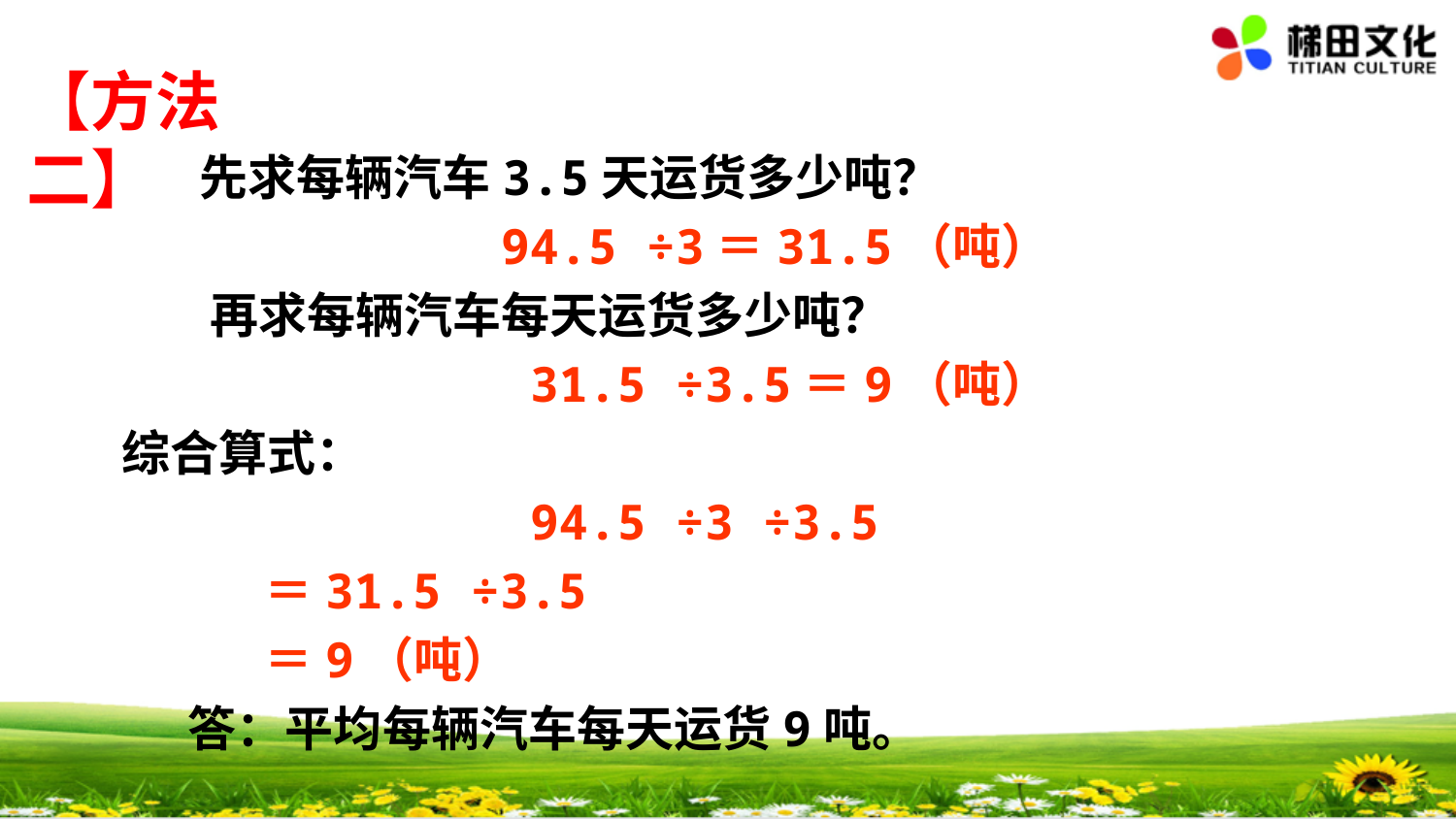

【方法二】
      先求每辆汽车3.5天运货多少吨？
             94.5 ÷3＝31.5（吨）
       再求每辆汽车每天运货多少吨？
              31.5 ÷3.5＝9（吨）
综合算式：
              94.5 ÷3 ÷3.5
            ＝31.5 ÷3.5
            ＝9（吨）
     答：平均每辆汽车每天运货9吨。